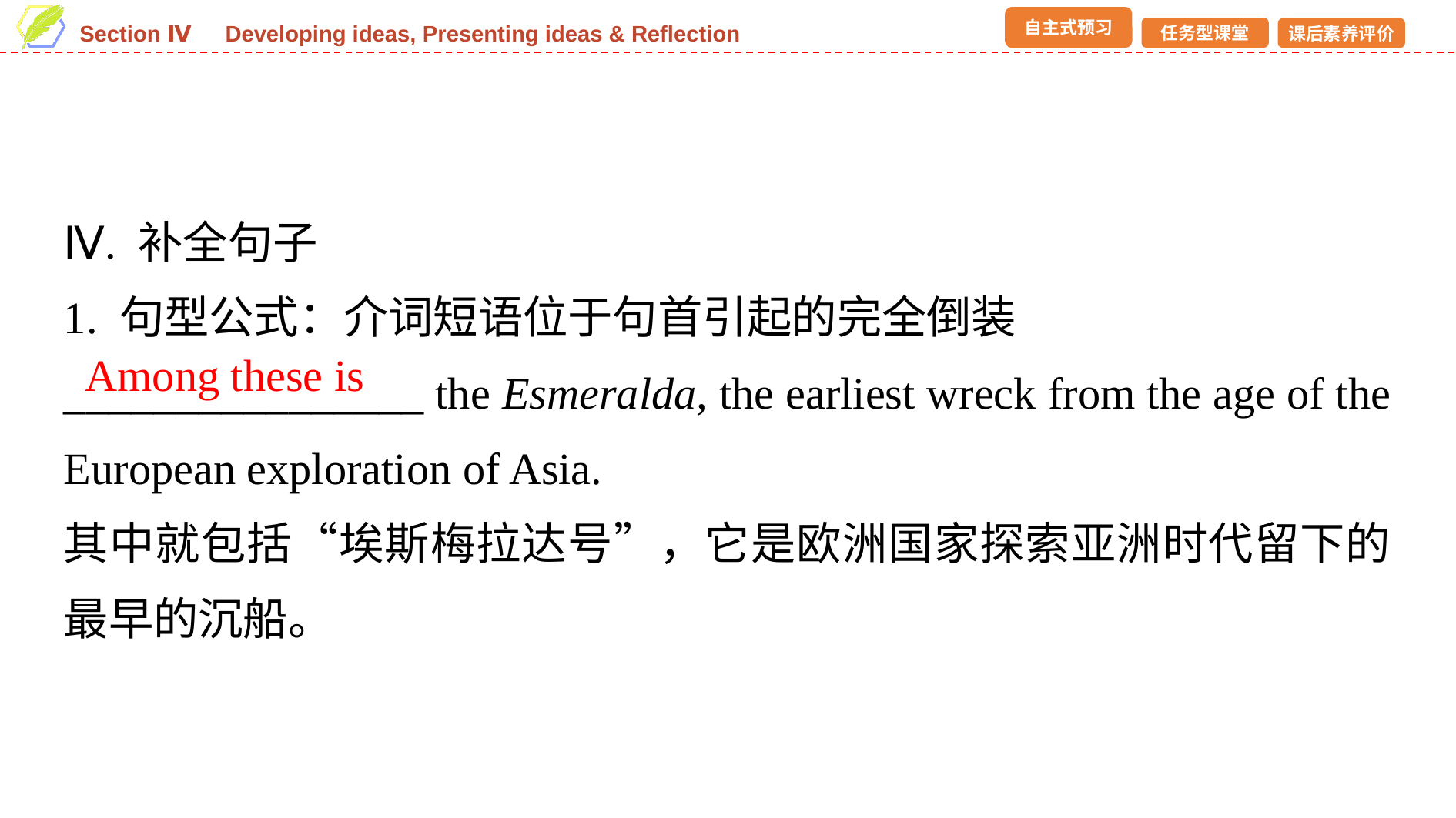

Ⅳ. 补全句子
1. 句型公式：介词短语位于句首引起的完全倒装
________________ the Esmeralda, the earliest wreck from the age of the European exploration of Asia.
其中就包括“埃斯梅拉达号”，它是欧洲国家探索亚洲时代留下的最早的沉船。
Among these is